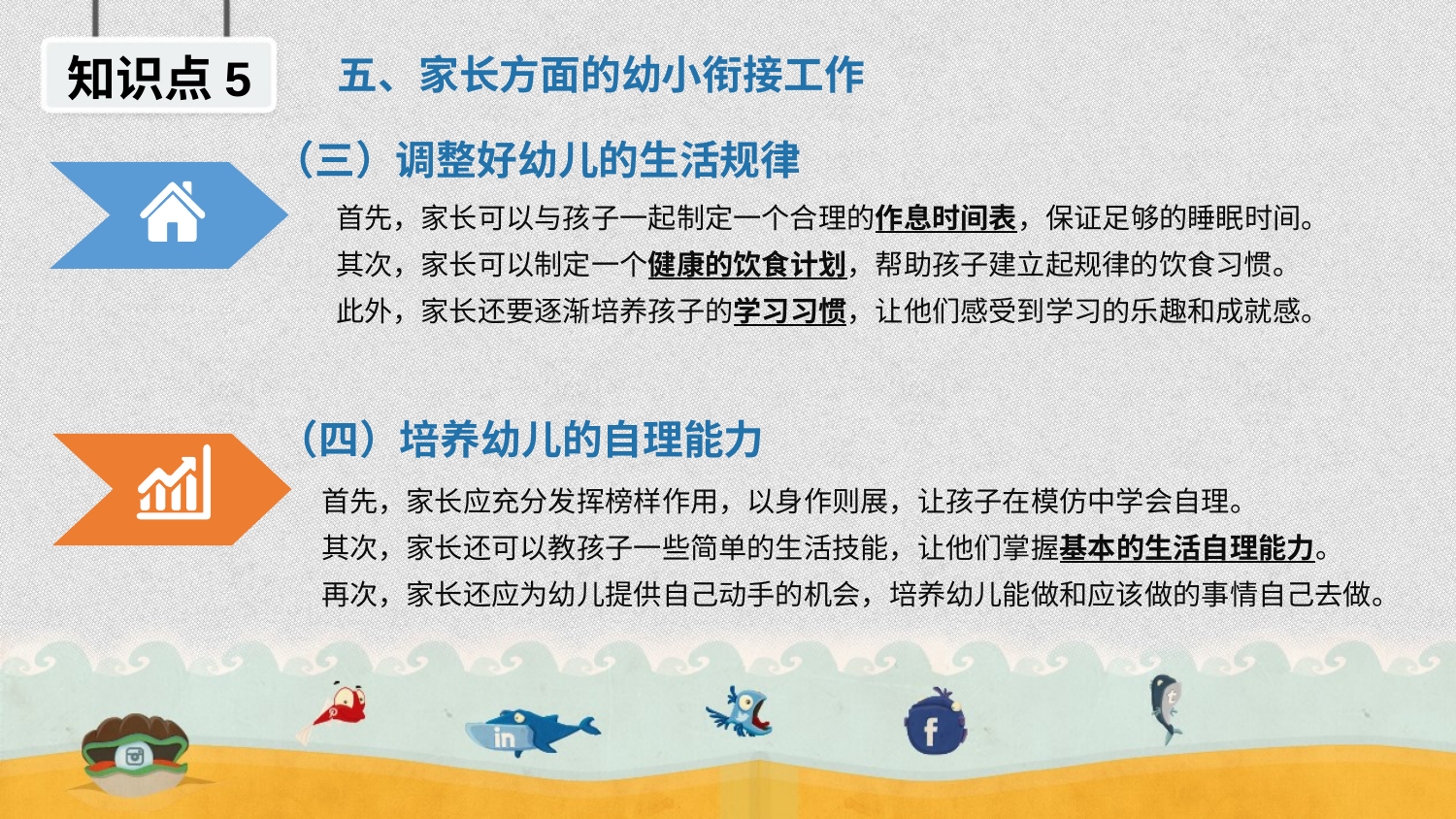

知识点5
五、家长方面的幼小衔接工作
                  （三）调整好幼儿的生活规律

首先，家长可以与孩子一起制定一个合理的作息时间表，保证足够的睡眠时间。
其次，家长可以制定一个健康的饮食计划，帮助孩子建立起规律的饮食习惯。
此外，家长还要逐渐培养孩子的学习习惯，让他们感受到学习的乐趣和成就感。
                 （四）培养幼儿的自理能力

首先，家长应充分发挥榜样作用，以身作则展，让孩子在模仿中学会自理。
其次，家长还可以教孩子一些简单的生活技能，让他们掌握基本的生活自理能力。
再次，家长还应为幼儿提供自己动手的机会，培养幼儿能做和应该做的事情自己去做。